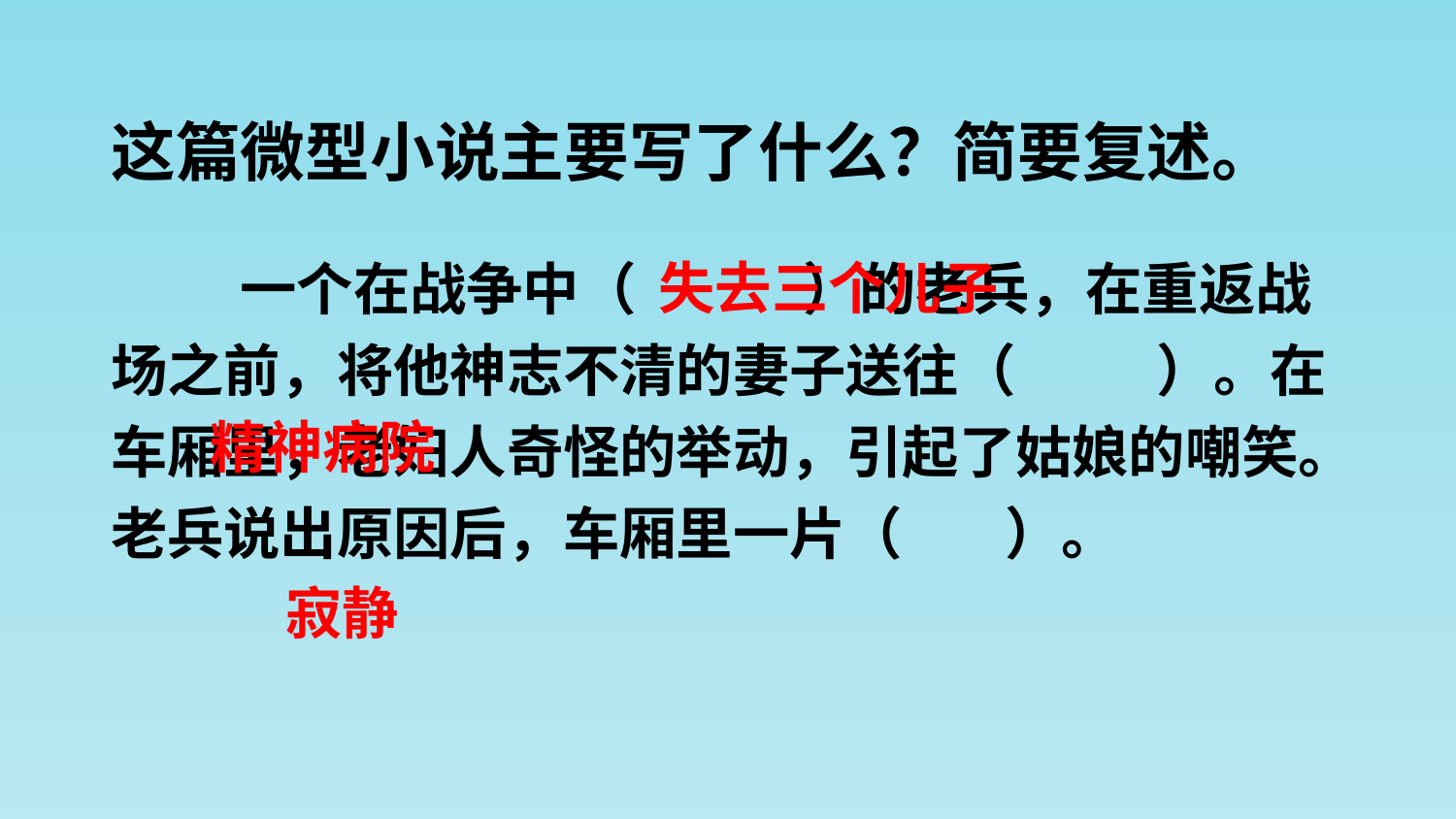

这篇微型小说主要写了什么？简要复述。
 一个在战争中（             ）的老兵，在重返战场之前，将他神志不清的妻子送往（           ）。在车厢里，老妇人奇怪的举动，引起了姑娘的嘲笑。老兵说出原因后，车厢里一片（        ）。
失去三个儿子
精神病院
寂静